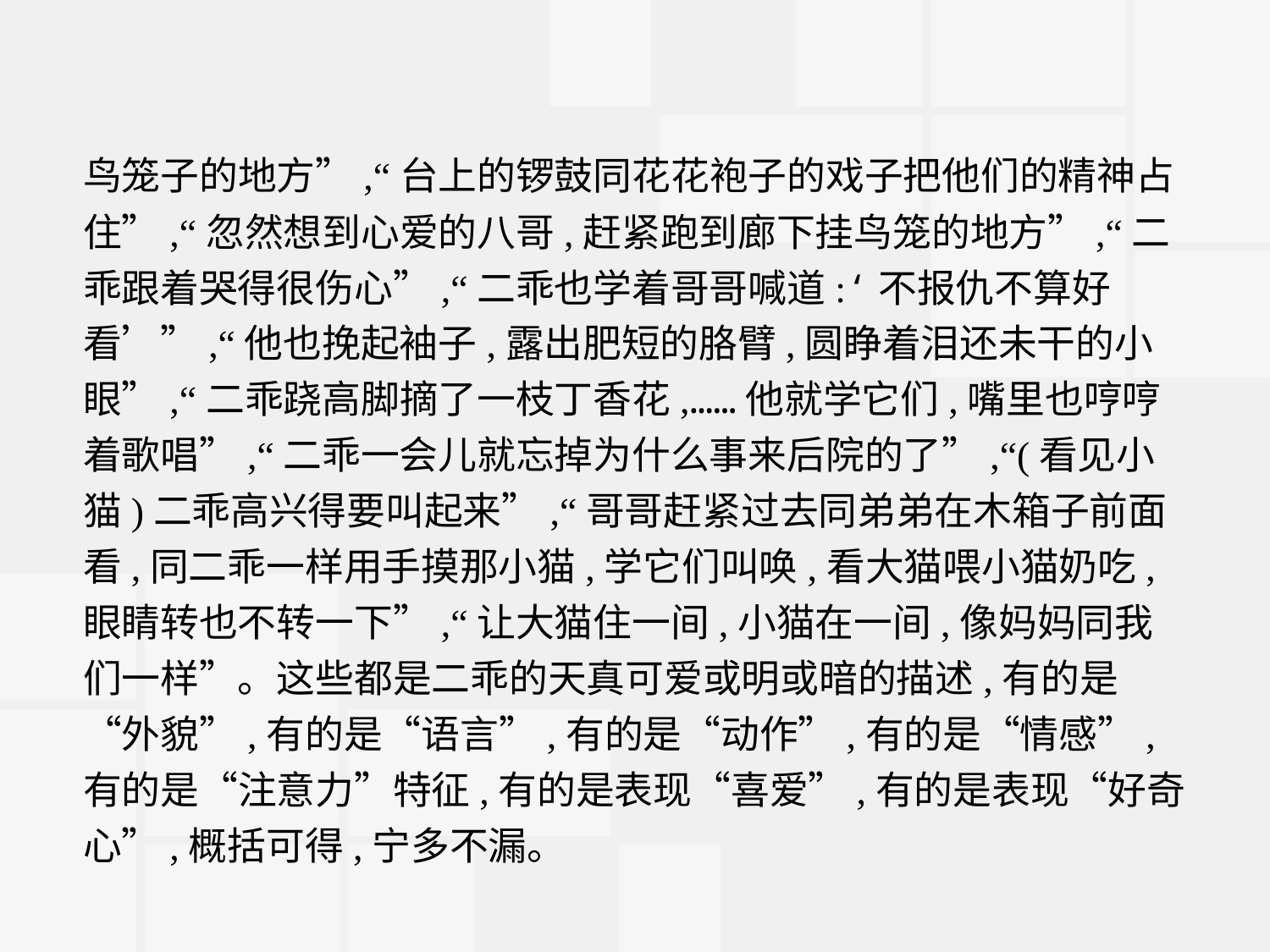

鸟笼子的地方”,“台上的锣鼓同花花袍子的戏子把他们的精神占住”,“忽然想到心爱的八哥,赶紧跑到廊下挂鸟笼的地方”,“二乖跟着哭得很伤心”,“二乖也学着哥哥喊道:‘不报仇不算好看’”,“他也挽起袖子,露出肥短的胳臂,圆睁着泪还未干的小眼”,“二乖跷高脚摘了一枝丁香花,……他就学它们,嘴里也哼哼着歌唱”,“二乖一会儿就忘掉为什么事来后院的了”,“(看见小猫)二乖高兴得要叫起来”,“哥哥赶紧过去同弟弟在木箱子前面看,同二乖一样用手摸那小猫,学它们叫唤,看大猫喂小猫奶吃,眼睛转也不转一下”,“让大猫住一间,小猫在一间,像妈妈同我们一样”。这些都是二乖的天真可爱或明或暗的描述,有的是“外貌”,有的是“语言”,有的是“动作”,有的是“情感”,有的是“注意力”特征,有的是表现“喜爱”,有的是表现“好奇心”,概括可得,宁多不漏。